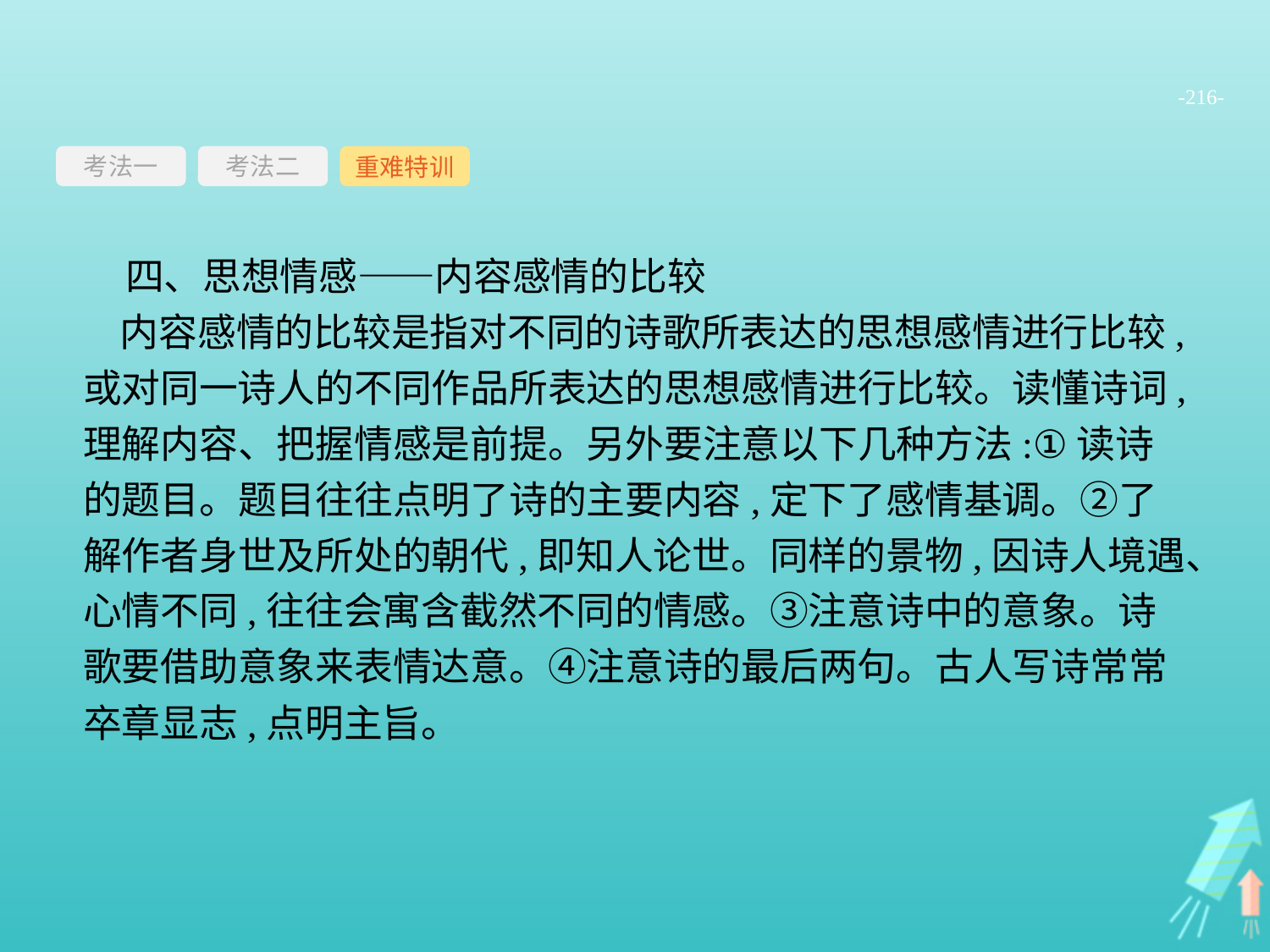

-216-
考法一
重难特训
考法二
四、思想情感——内容感情的比较
内容感情的比较是指对不同的诗歌所表达的思想感情进行比较,或对同一诗人的不同作品所表达的思想感情进行比较。读懂诗词,理解内容、把握情感是前提。另外要注意以下几种方法:①读诗的题目。题目往往点明了诗的主要内容,定下了感情基调。②了解作者身世及所处的朝代,即知人论世。同样的景物,因诗人境遇、心情不同,往往会寓含截然不同的情感。③注意诗中的意象。诗歌要借助意象来表情达意。④注意诗的最后两句。古人写诗常常卒章显志,点明主旨。